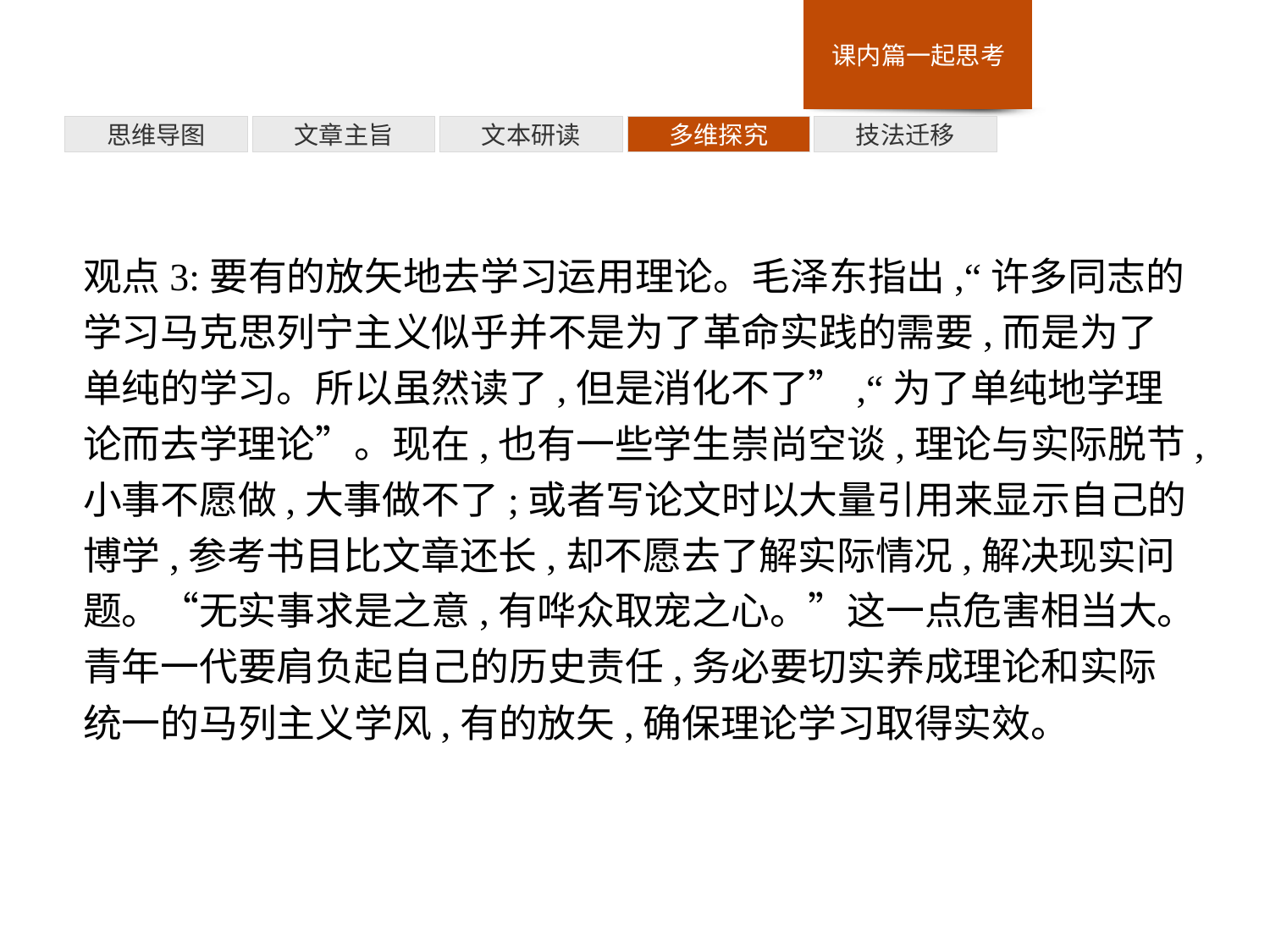

多维探究
思维导图
文章主旨
文本研读
技法迁移
观点3:要有的放矢地去学习运用理论。毛泽东指出,“许多同志的学习马克思列宁主义似乎并不是为了革命实践的需要,而是为了单纯的学习。所以虽然读了,但是消化不了”,“为了单纯地学理论而去学理论”。现在,也有一些学生崇尚空谈,理论与实际脱节,小事不愿做,大事做不了;或者写论文时以大量引用来显示自己的博学,参考书目比文章还长,却不愿去了解实际情况,解决现实问题。“无实事求是之意,有哗众取宠之心。”这一点危害相当大。青年一代要肩负起自己的历史责任,务必要切实养成理论和实际统一的马列主义学风,有的放矢,确保理论学习取得实效。